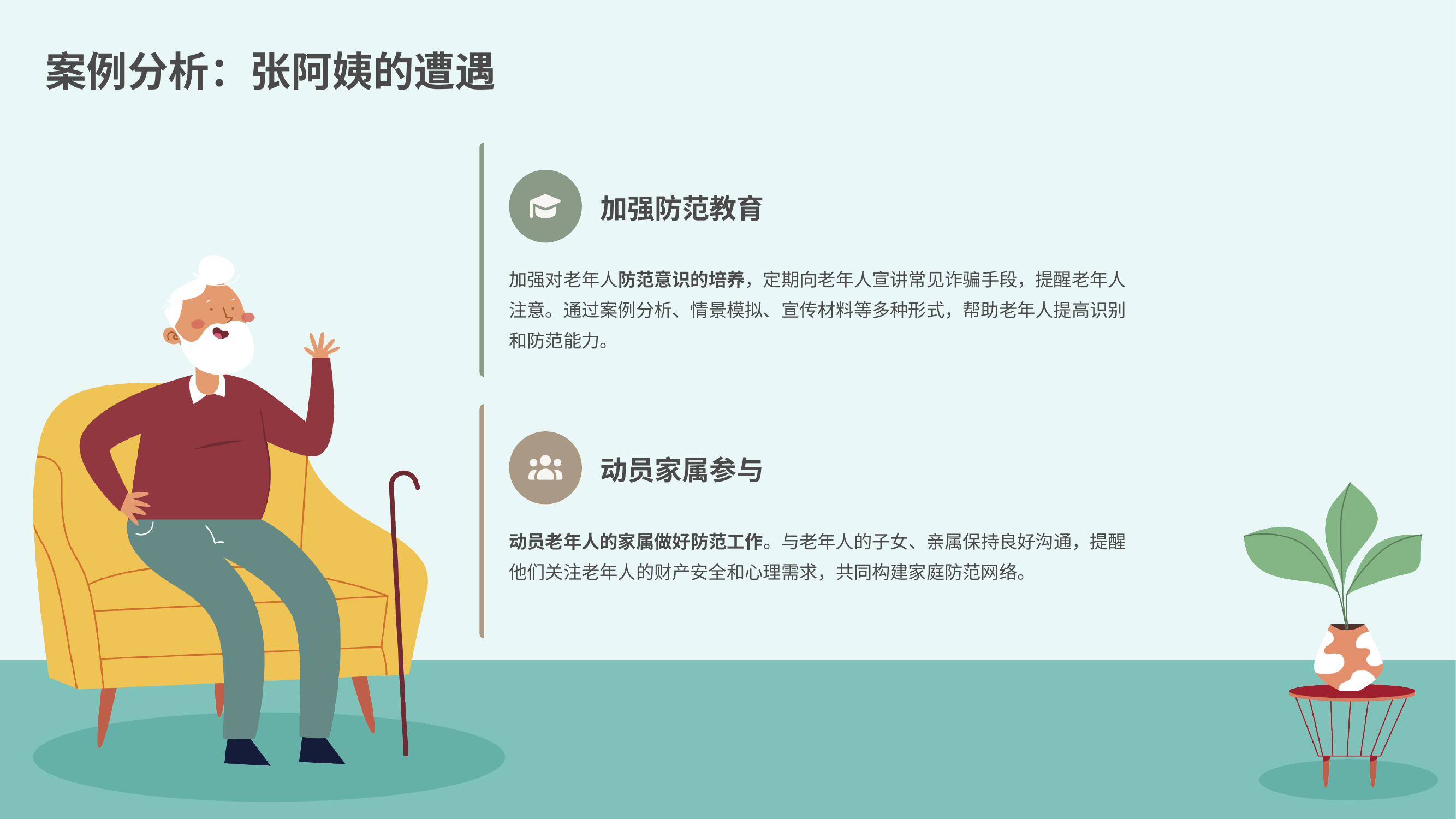

案例分析：张阿姨的遭遇

加强防范教育

加强对老年人防范意识的培养，定期向老年人宣讲常见诈骗手段，提醒老年人注意。通过案例分析、情景模拟、宣传材料等多种形式，帮助老年人提高识别和防范能力。

动员家属参与

动员老年人的家属做好防范工作。与老年人的子女、亲属保持良好沟通，提醒他们关注老年人的财产安全和心理需求，共同构建家庭防范网络。